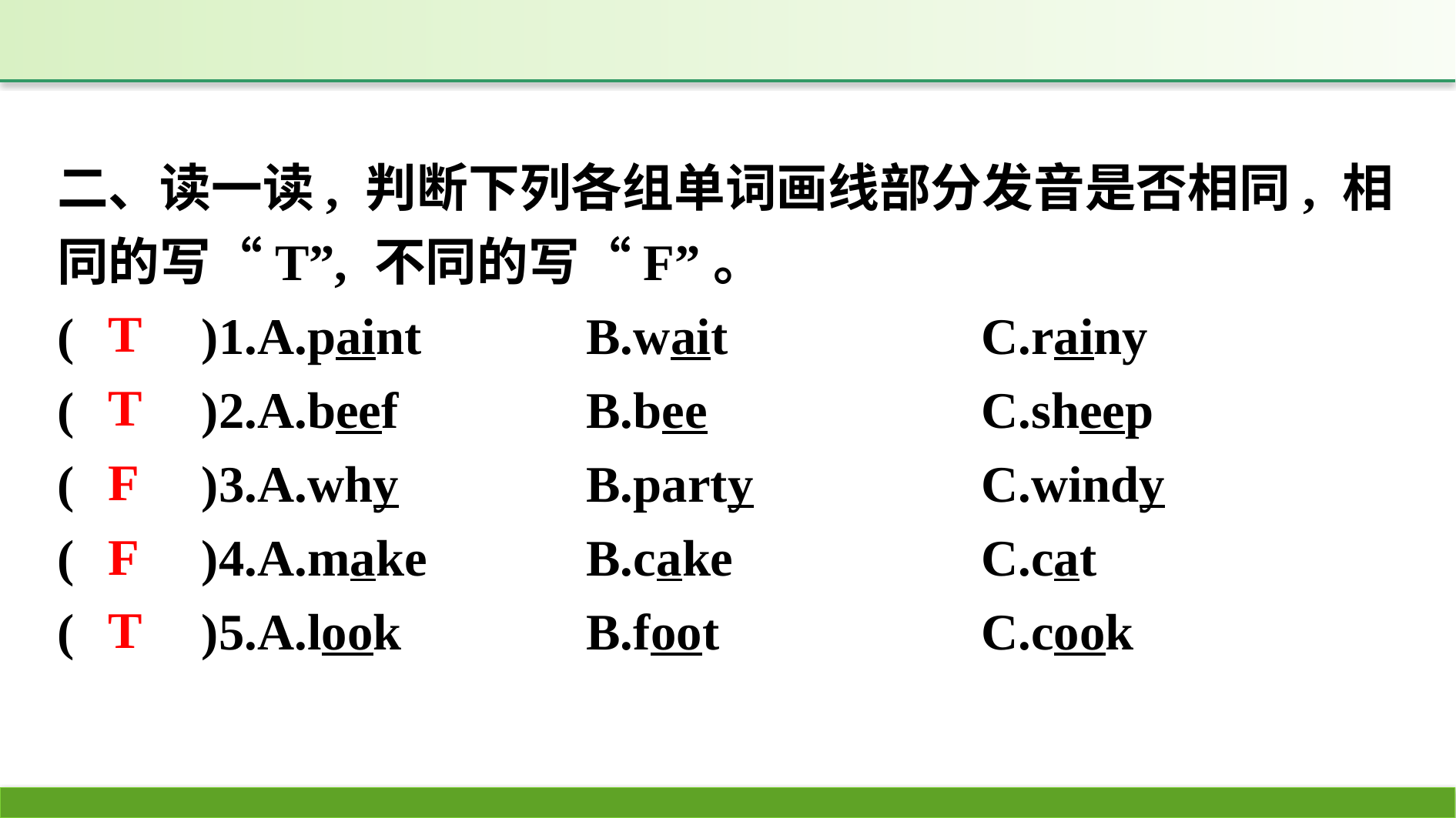

二、读一读, 判断下列各组单词画线部分发音是否相同, 相同的写“T”, 不同的写“F”。
(　　)1.A.paint		B.wait			C.rainy
(　　)2.A.beef		B.bee			C.sheep
(　　)3.A.why		B.party		C.windy
(　　)4.A.make		B.cake			C.cat
(　　)5.A.look		B.foot			C.cook
T
T
F
F
T